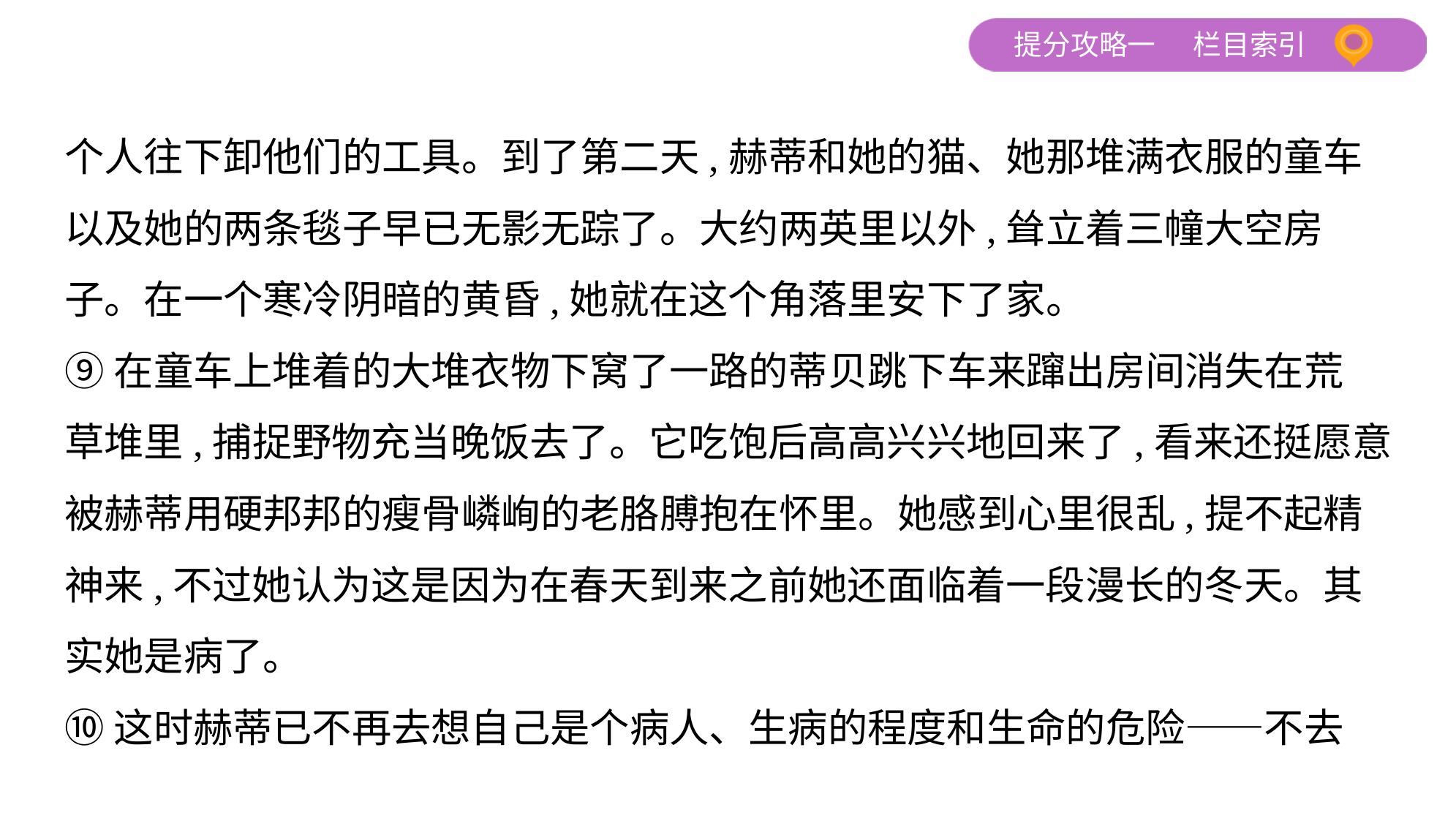

个人往下卸他们的工具。到了第二天,赫蒂和她的猫、她那堆满衣服的童车
以及她的两条毯子早已无影无踪了。大约两英里以外,耸立着三幢大空房
子。在一个寒冷阴暗的黄昏,她就在这个角落里安下了家。
⑨在童车上堆着的大堆衣物下窝了一路的蒂贝跳下车来蹿出房间消失在荒
草堆里,捕捉野物充当晚饭去了。它吃饱后高高兴兴地回来了,看来还挺愿意
被赫蒂用硬邦邦的瘦骨嶙峋的老胳膊抱在怀里。她感到心里很乱,提不起精
神来,不过她认为这是因为在春天到来之前她还面临着一段漫长的冬天。其
实她是病了。
⑩这时赫蒂已不再去想自己是个病人、生病的程度和生命的危险——不去